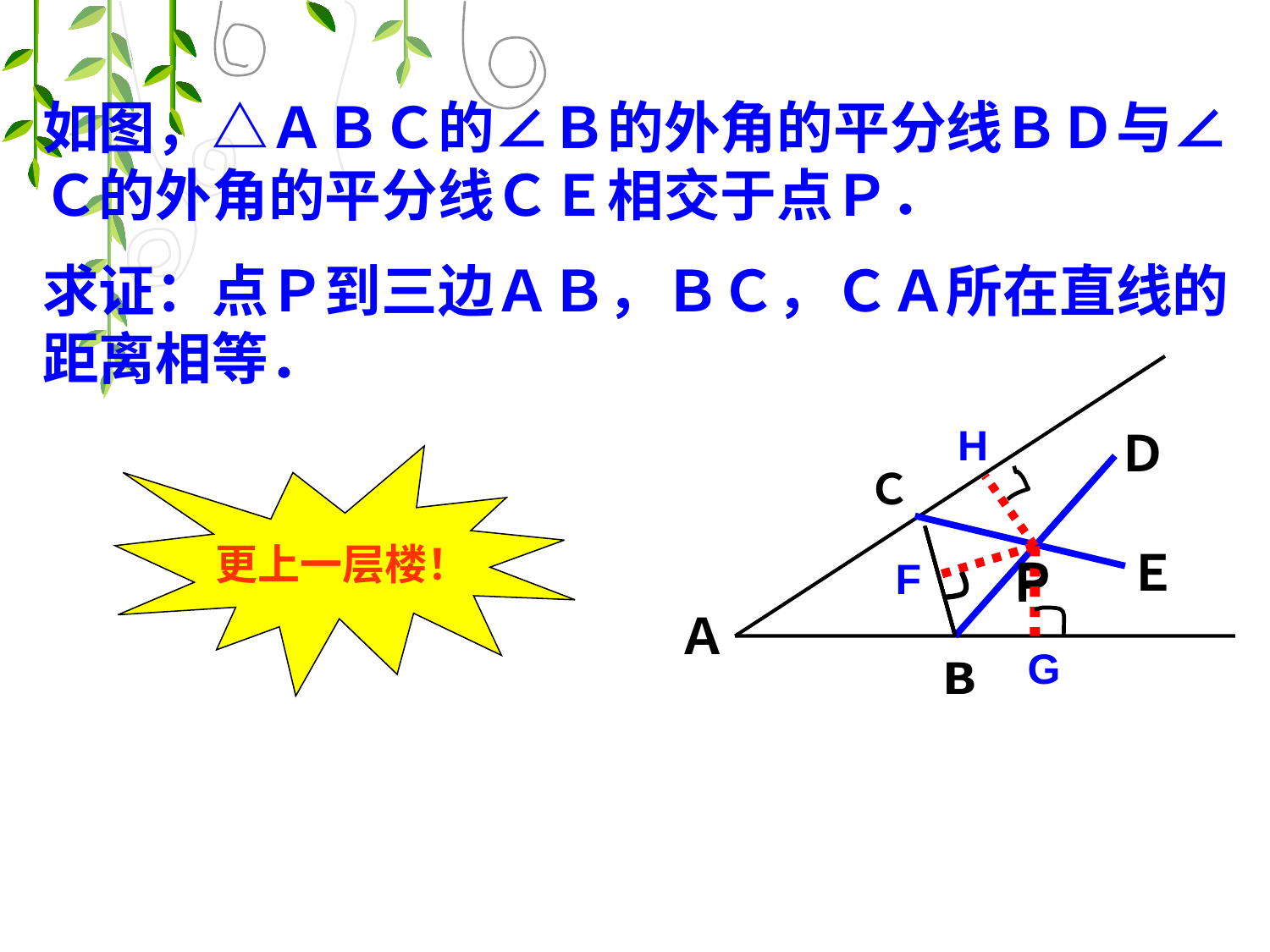

如图，△ＡＢＣ的∠Ｂ的外角的平分线ＢＤ与∠Ｃ的外角的平分线ＣＥ相交于点Ｐ．
求证：点Ｐ到三边ＡＢ，ＢＣ，ＣＡ所在直线的距离相等．

H
Ｄ
更上一层楼！
Ｃ

Ｅ
Ｐ
F

Ｐ

Ａ

G
Ｂ
Ｂ